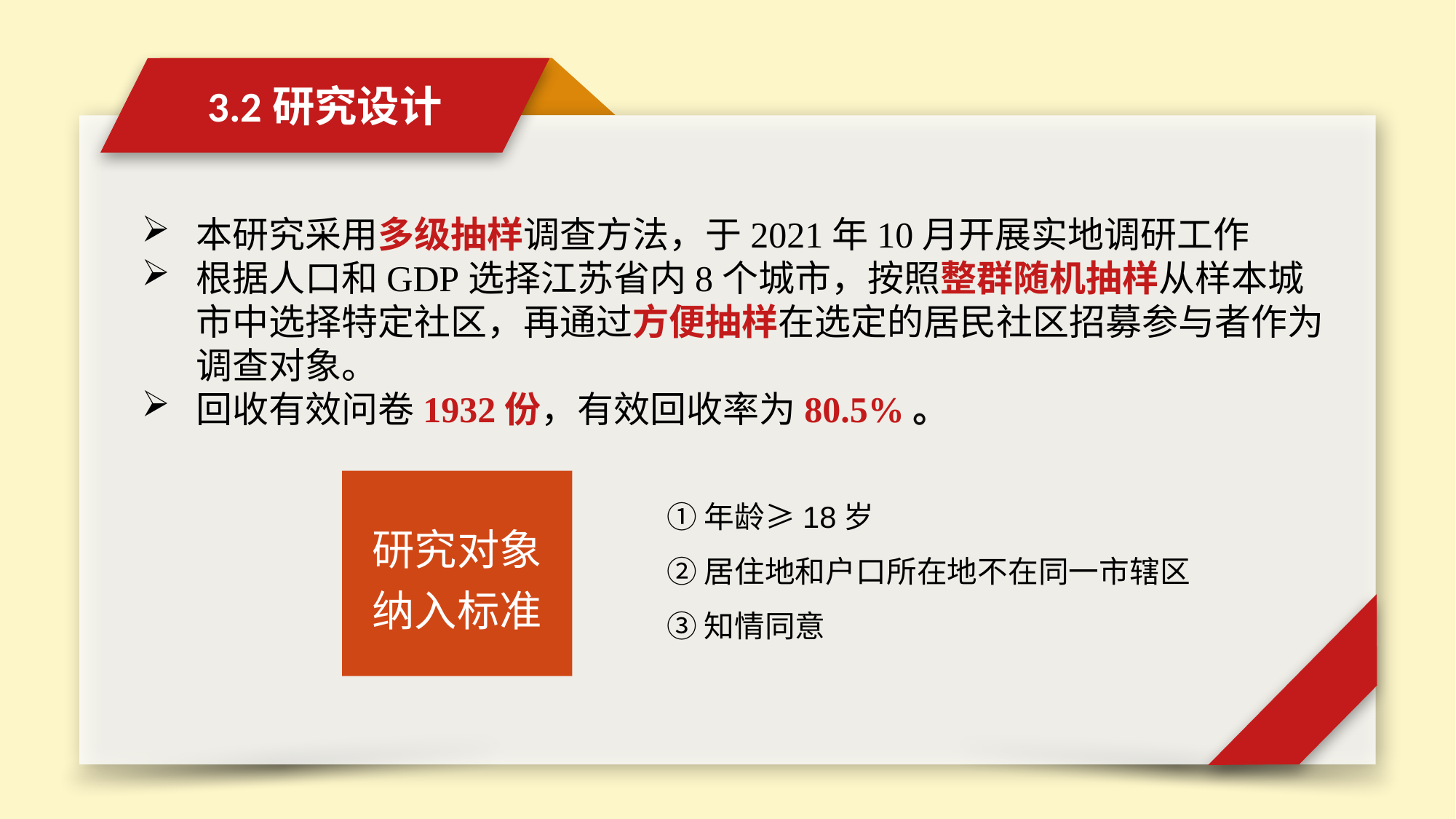

3.2研究设计
本研究采用多级抽样调查方法，于2021年10月开展实地调研工作
根据人口和GDP选择江苏省内8个城市，按照整群随机抽样从样本城市中选择特定社区，再通过方便抽样在选定的居民社区招募参与者作为调查对象。
回收有效问卷1932份，有效回收率为80.5%。

研究对象
纳入标准
①年龄≥18岁
②居住地和户口所在地不在同一市辖区
③知情同意